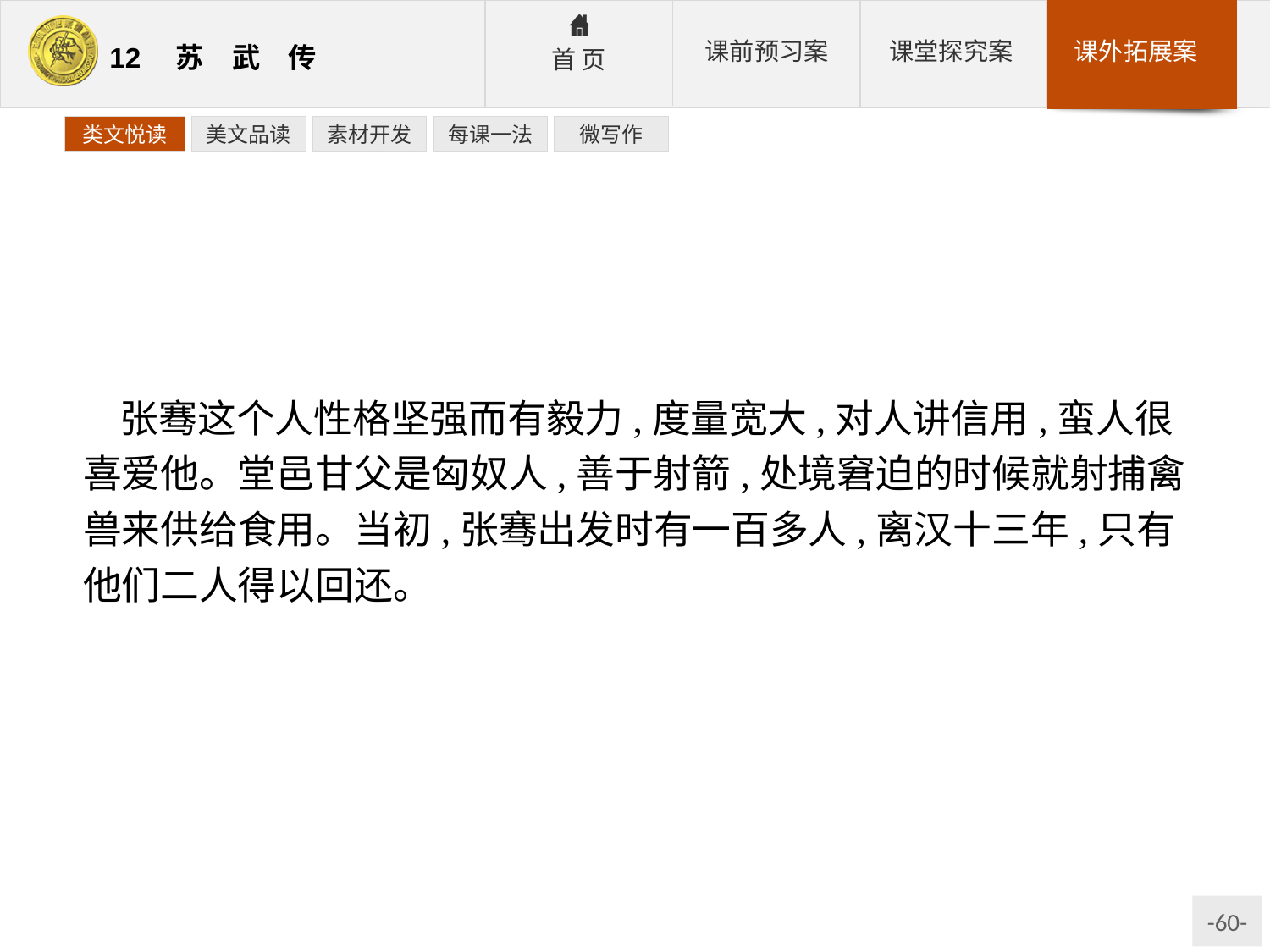

类文悦读
美文品读
素材开发
每课一法
微写作
张骞这个人性格坚强而有毅力,度量宽大,对人讲信用,蛮人很喜爱他。堂邑甘父是匈奴人,善于射箭,处境窘迫的时候就射捕禽兽来供给食用。当初,张骞出发时有一百多人,离汉十三年,只有他们二人得以回还。